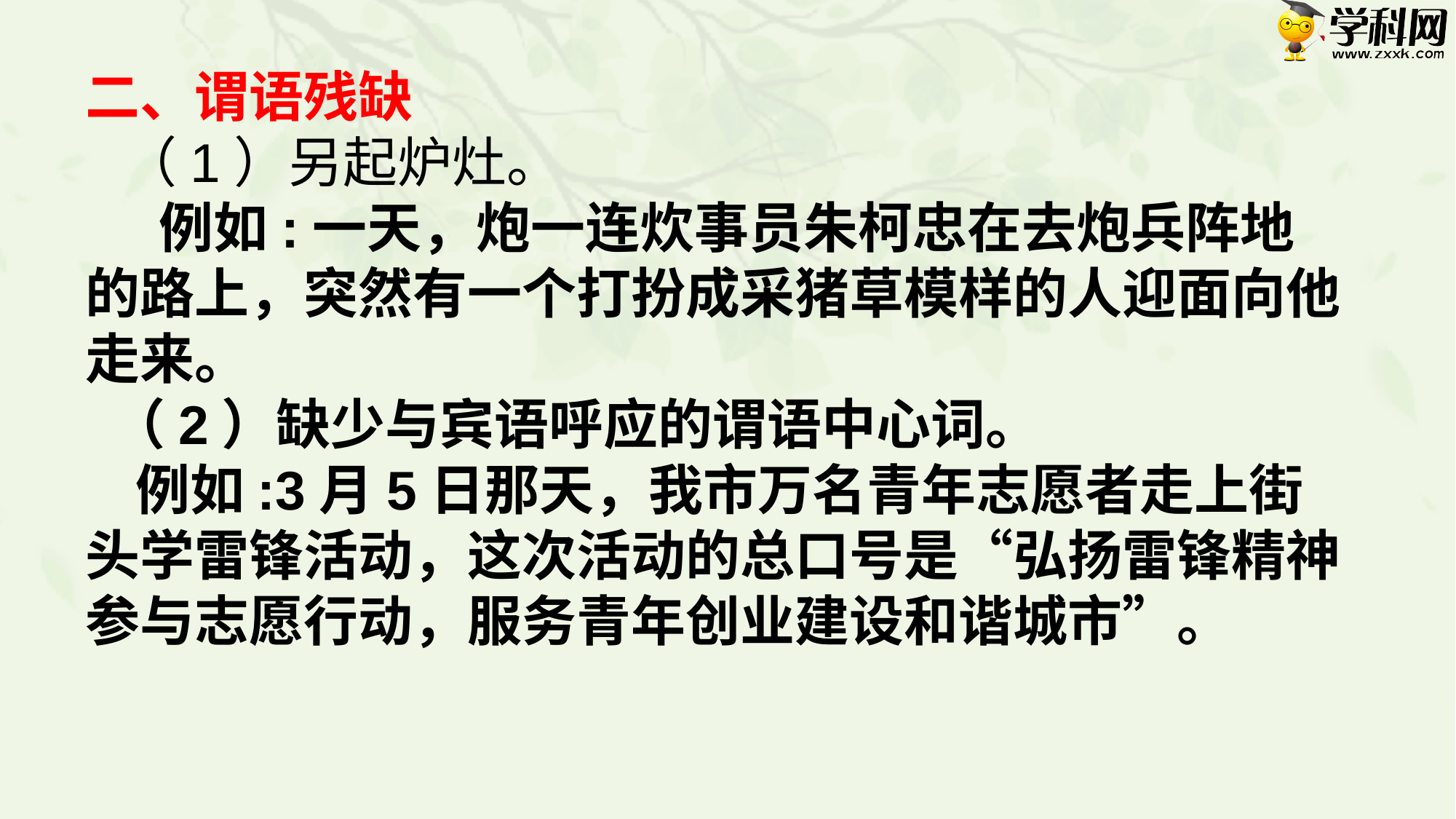

二、谓语残缺
  （1）另起炉灶。
     例如:一天，炮一连炊事员朱柯忠在去炮兵阵地的路上，突然有一个打扮成采猪草模样的人迎面向他走来。
 （2）缺少与宾语呼应的谓语中心词。
   例如:3月5日那天，我市万名青年志愿者走上街头学雷锋活动，这次活动的总口号是“弘扬雷锋精神参与志愿行动，服务青年创业建设和谐城市”。